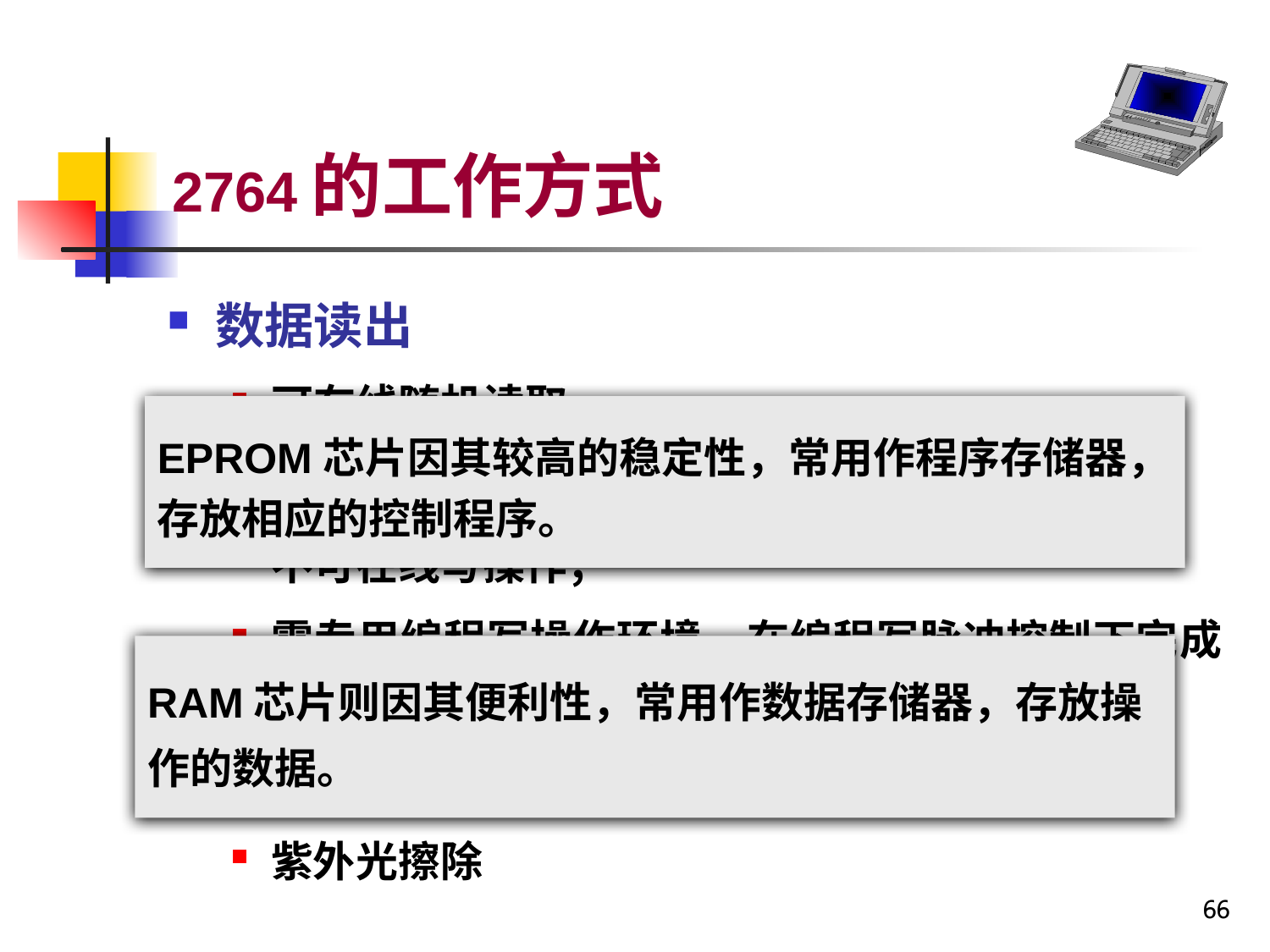

# 2764的工作方式
数据读出
可在线随机读取
编程写入
不可在线写操作；
需专用编程写操作环境。在编程写脉冲控制下完成写操作（每一个写脉冲写入1字节数据）
擦除
紫外光擦除
EPROM芯片因其较高的稳定性，常用作程序存储器，存放相应的控制程序。
RAM芯片则因其便利性，常用作数据存储器，存放操作的数据。
66